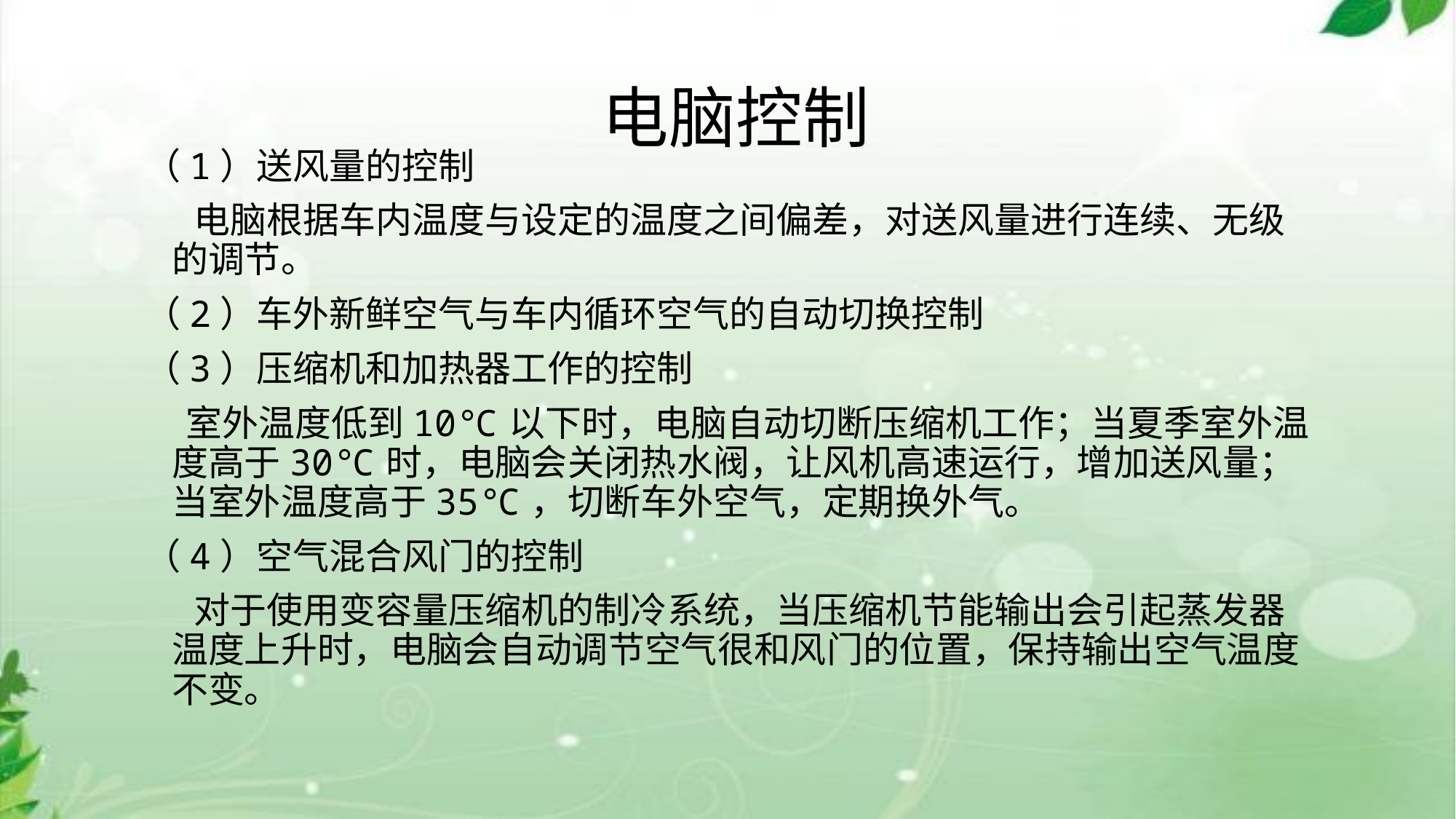

# 电脑控制
（1）送风量的控制
     电脑根据车内温度与设定的温度之间偏差，对送风量进行连续、无级的调节。
（2）车外新鲜空气与车内循环空气的自动切换控制
（3）压缩机和加热器工作的控制
    室外温度低到10℃以下时，电脑自动切断压缩机工作；当夏季室外温度高于30℃时，电脑会关闭热水阀，让风机高速运行，增加送风量；当室外温度高于35℃，切断车外空气，定期换外气。
（4）空气混合风门的控制
     对于使用变容量压缩机的制冷系统，当压缩机节能输出会引起蒸发器温度上升时，电脑会自动调节空气很和风门的位置，保持输出空气温度不变。